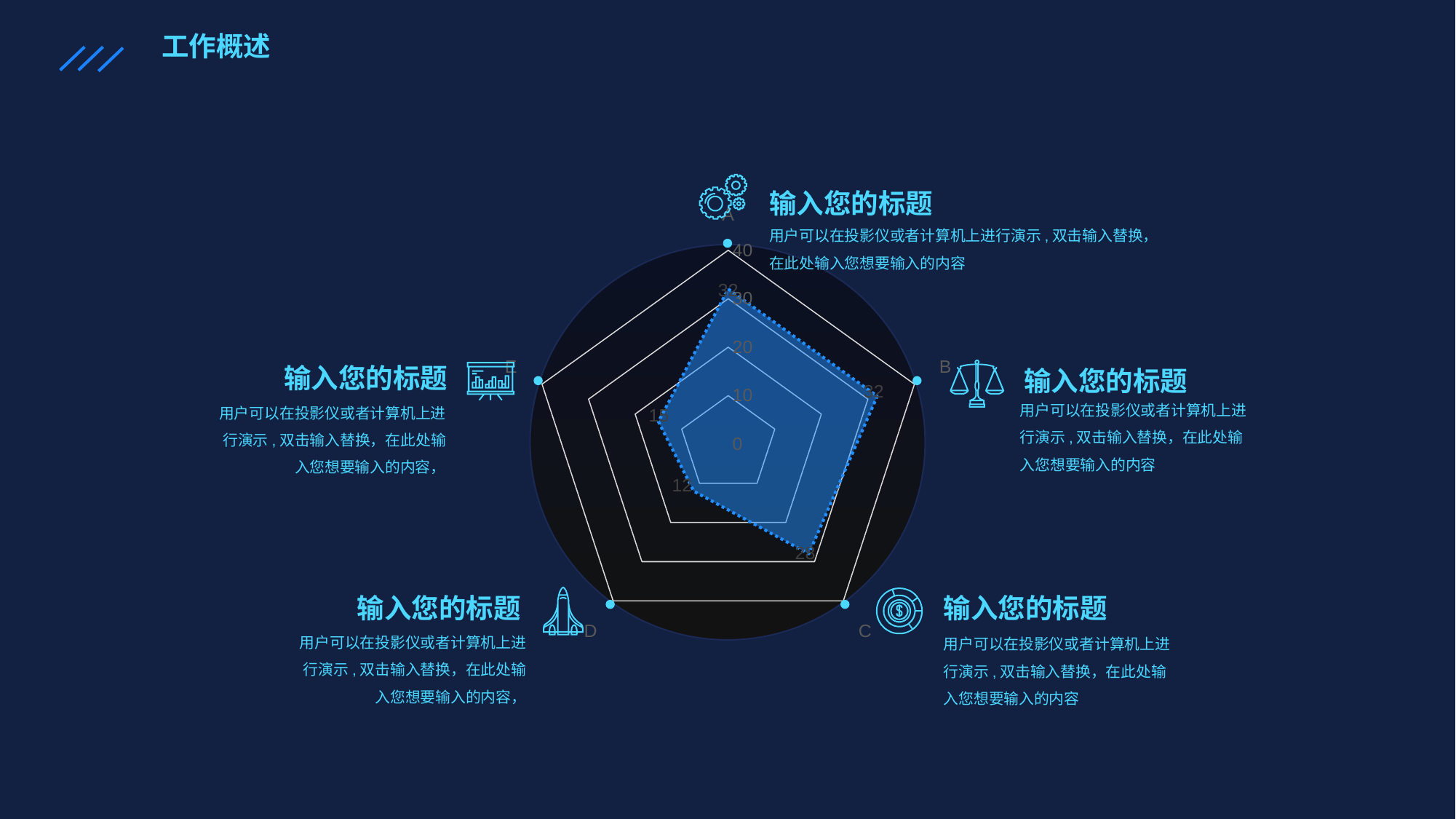

工作概述
输入您的标题
用户可以在投影仪或者计算机上进行演示,双击输入替换，在此处输入您想要输入的内容

### Chart

| Category | Series 1 |
|---|---|
| A | 32.0 |
| B | 32.0 |
| C | 28.0 |
| D | 12.0 |
| E | 15.0 |

输入您的标题
用户可以在投影仪或者计算机上进行演示,双击输入替换，在此处输入您想要输入的内容，

输入您的标题
用户可以在投影仪或者计算机上进行演示,双击输入替换，在此处输入您想要输入的内容

输入您的标题
用户可以在投影仪或者计算机上进行演示,双击输入替换，在此处输入您想要输入的内容

输入您的标题
用户可以在投影仪或者计算机上进行演示,双击输入替换，在此处输入您想要输入的内容，